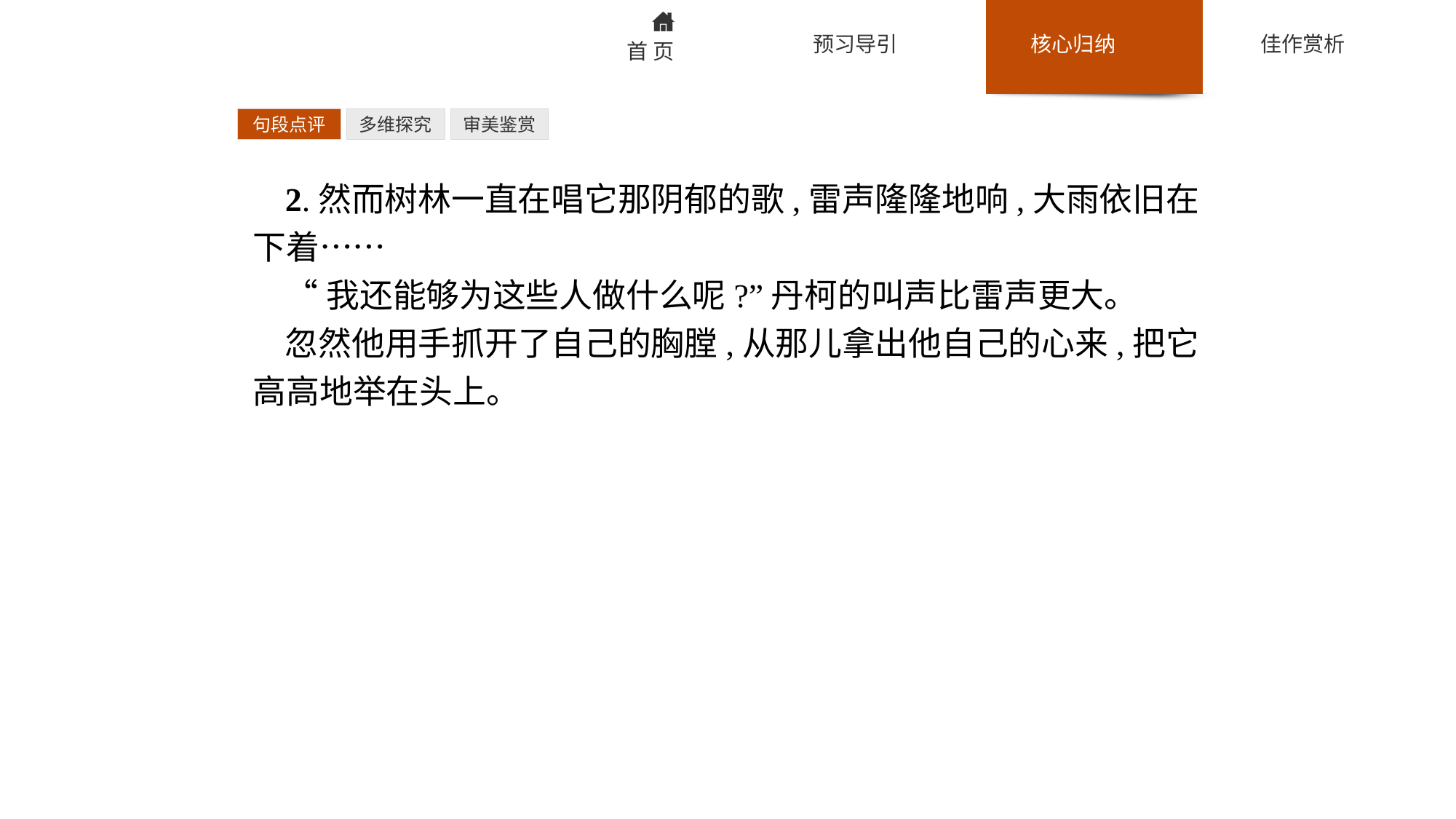

句段点评
多维探究
审美鉴赏
2.然而树林一直在唱它那阴郁的歌,雷声隆隆地响,大雨依旧在下着……
“我还能够为这些人做什么呢?”丹柯的叫声比雷声更大。
忽然他用手抓开了自己的胸膛,从那儿拿出他自己的心来,把它高高地举在头上。
点评:环境渲染着绝望,叫声透露着无奈,而“抓开”“拿出”“高高地举”等一系列突如其来的动作则昭示着一种伟大的超越与悲壮。在这简短的环境和人物描绘中,一种最沉闷的氛围、一种最复杂而又激烈的心灵交锋与波动、一种最撼人心魄的精神、一种最光辉的形象陡然呈现在人们的面前——此时此刻,丹柯那种为理想献身、不计较个人得失的精神以及坚定不移的信念和勇于实践的态度,不能不强烈地鼓舞和感染着读者。